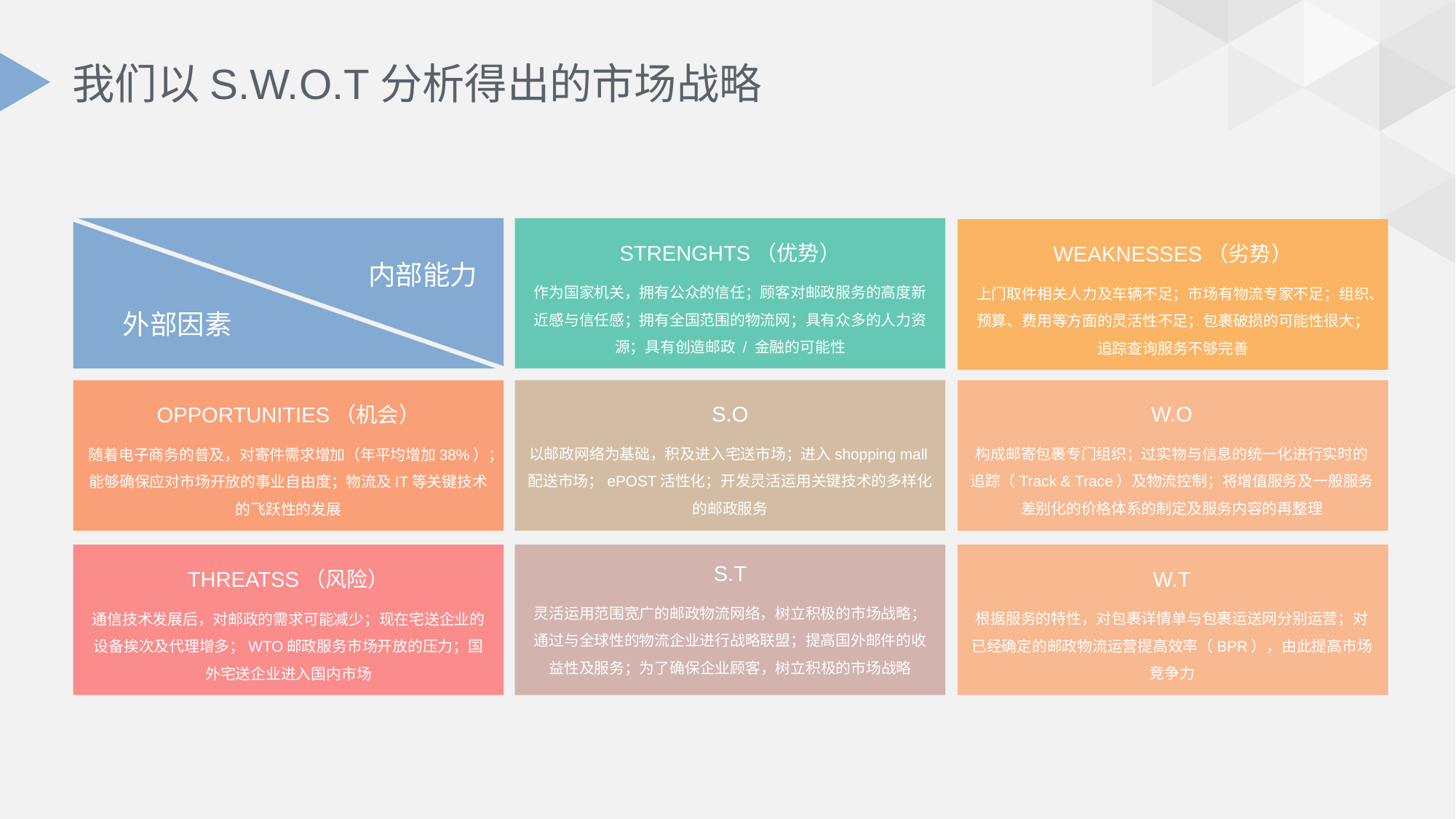

# 我们以S.W.O.T分析得出的市场战略

内部能力
外部因素

STRENGHTS（优势）
作为国家机关，拥有公众的信任；顾客对邮政服务的高度新近感与信任感；拥有全国范围的物流网；具有众多的人力资源；具有创造邮政 / 金融的可能性

WEAKNESSES（劣势）
上门取件相关人力及车辆不足；市场有物流专家不足；组织、预算、费用等方面的灵活性不足；包裹破损的可能性很大；追踪查询服务不够完善

OPPORTUNITIES（机会）
随着电子商务的普及，对寄件需求增加（年平均增加38%）；能够确保应对市场开放的事业自由度；物流及IT等关键技术的飞跃性的发展

S.O
以邮政网络为基础，积及进入宅送市场；进入shopping mall配送市场；ePOST活性化；开发灵活运用关键技术的多样化的邮政服务

W.O
构成邮寄包裹专门组织；过实物与信息的统一化进行实时的追踪（Track & Trace）及物流控制；将增值服务及一般服务差别化的价格体系的制定及服务内容的再整理
S.T
灵活运用范围宽广的邮政物流网络，树立积极的市场战略；通过与全球性的物流企业进行战略联盟；提高国外邮件的收益性及服务；为了确保企业顾客，树立积极的市场战略

THREATSS（风险）
通信技术发展后，对邮政的需求可能减少；现在宅送企业的设备挨次及代理增多；WTO邮政服务市场开放的压力；国外宅送企业进入国内市场

W.T
根据服务的特性，对包裹详情单与包裹运送网分别运营；对已经确定的邮政物流运营提高效率（BPR），由此提高市场竞争力